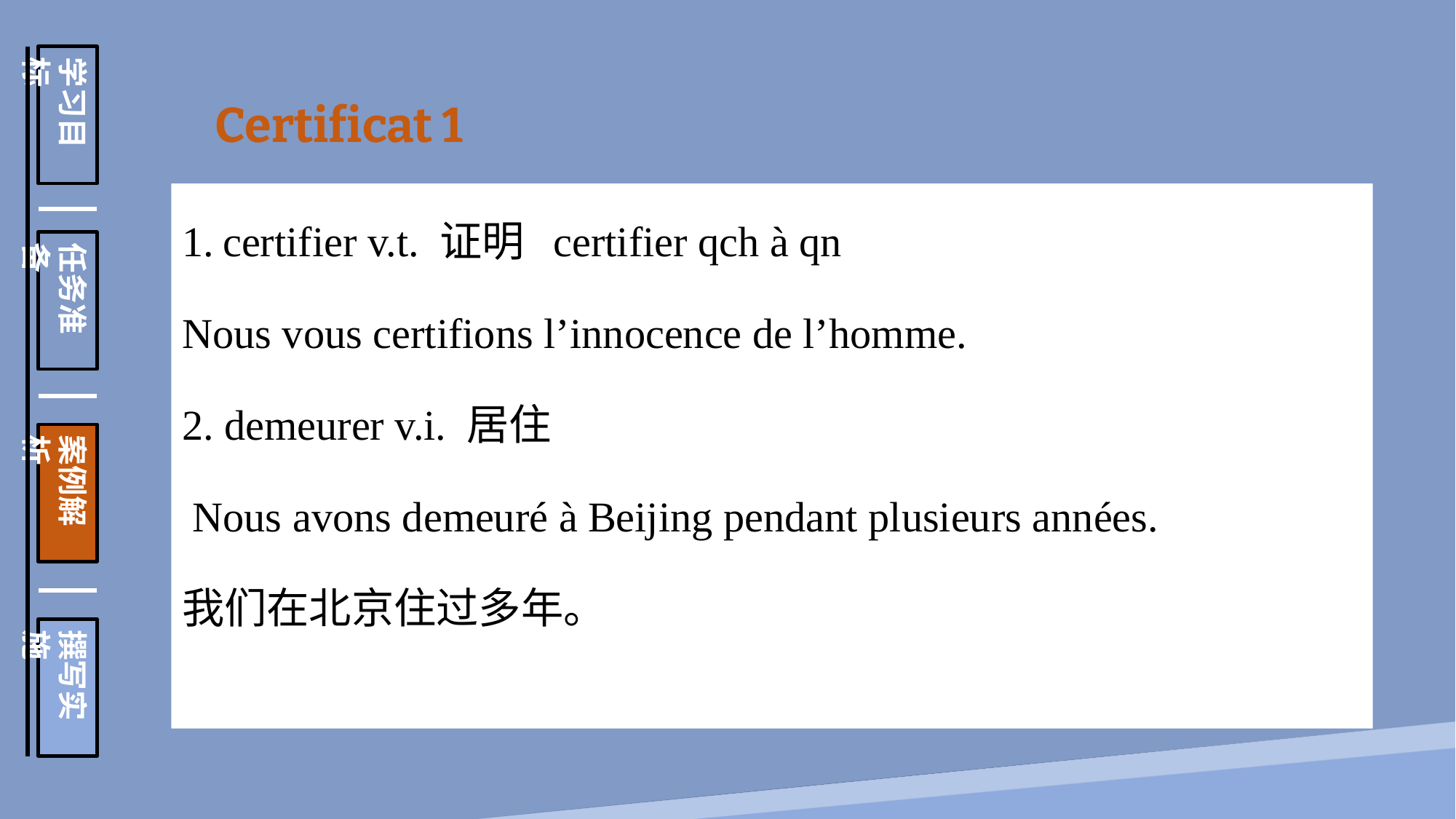

学习目标
任务准备
案例解析
撰写实施
Certificat 1
certifier v.t. 证明  certifier qch à qn
Nous vous certifions l’innocence de l’homme.
2. demeurer v.i. 居住
 Nous avons demeuré à Beijing pendant plusieurs années.
我们在北京住过多年。